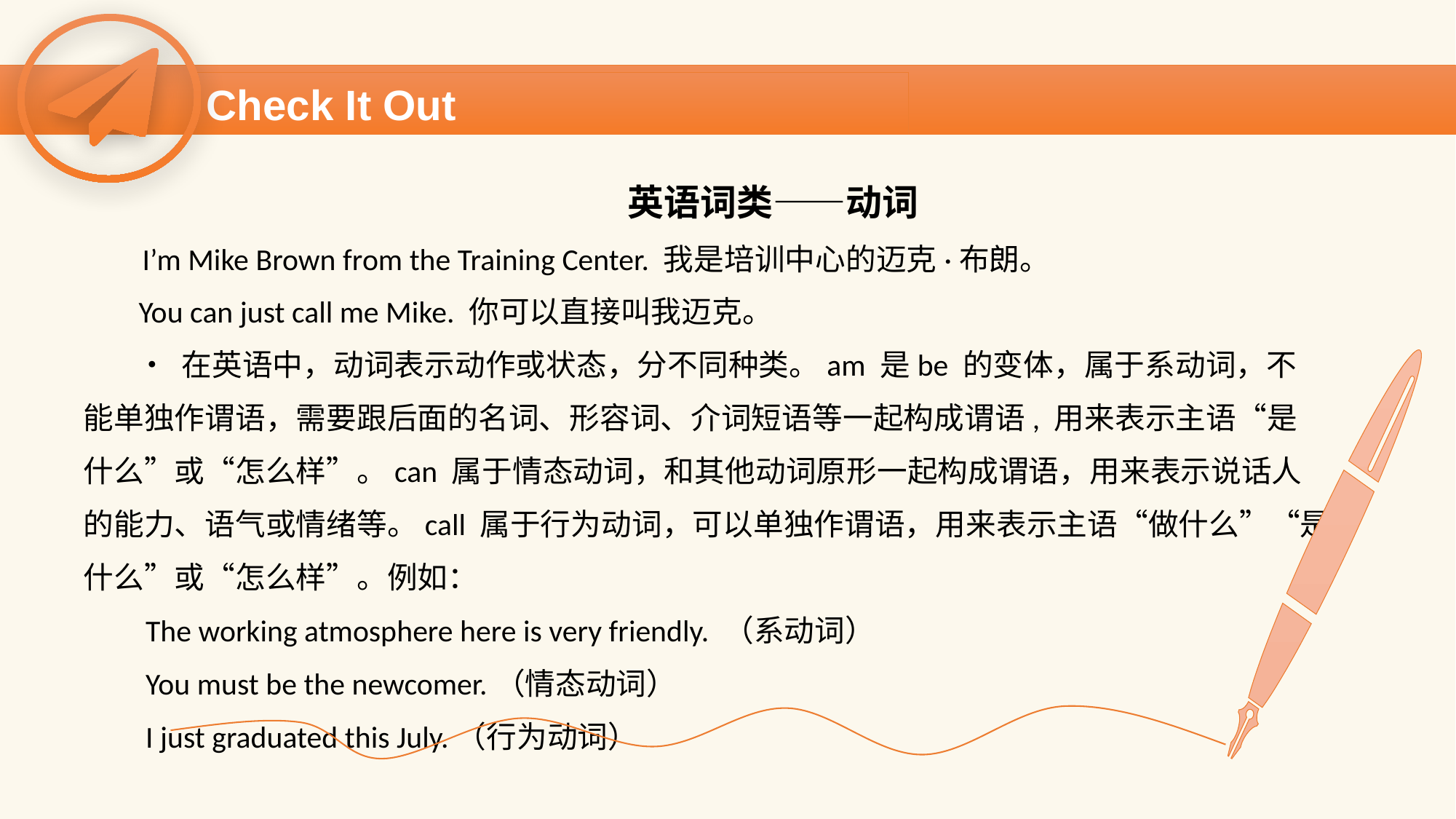

Check It Out
 英语词类——动词
         I’m Mike Brown from the Training Center. 我是培训中心的迈克·布朗。
        You can just call me Mike. 你可以直接叫我迈克。
        • 在英语中，动词表示动作或状态，分不同种类。am 是be 的变体，属于系动词，不
能单独作谓语，需要跟后面的名词、形容词、介词短语等一起构成谓语, 用来表示主语“是
什么”或“怎么样”。can 属于情态动词，和其他动词原形一起构成谓语，用来表示说话人
的能力、语气或情绪等。call 属于行为动词，可以单独作谓语，用来表示主语“做什么”“是
什么”或“怎么样”。例如：
         The working atmosphere here is very friendly. （系动词）
         You must be the newcomer.（情态动词）
         I just graduated this July.（行为动词）